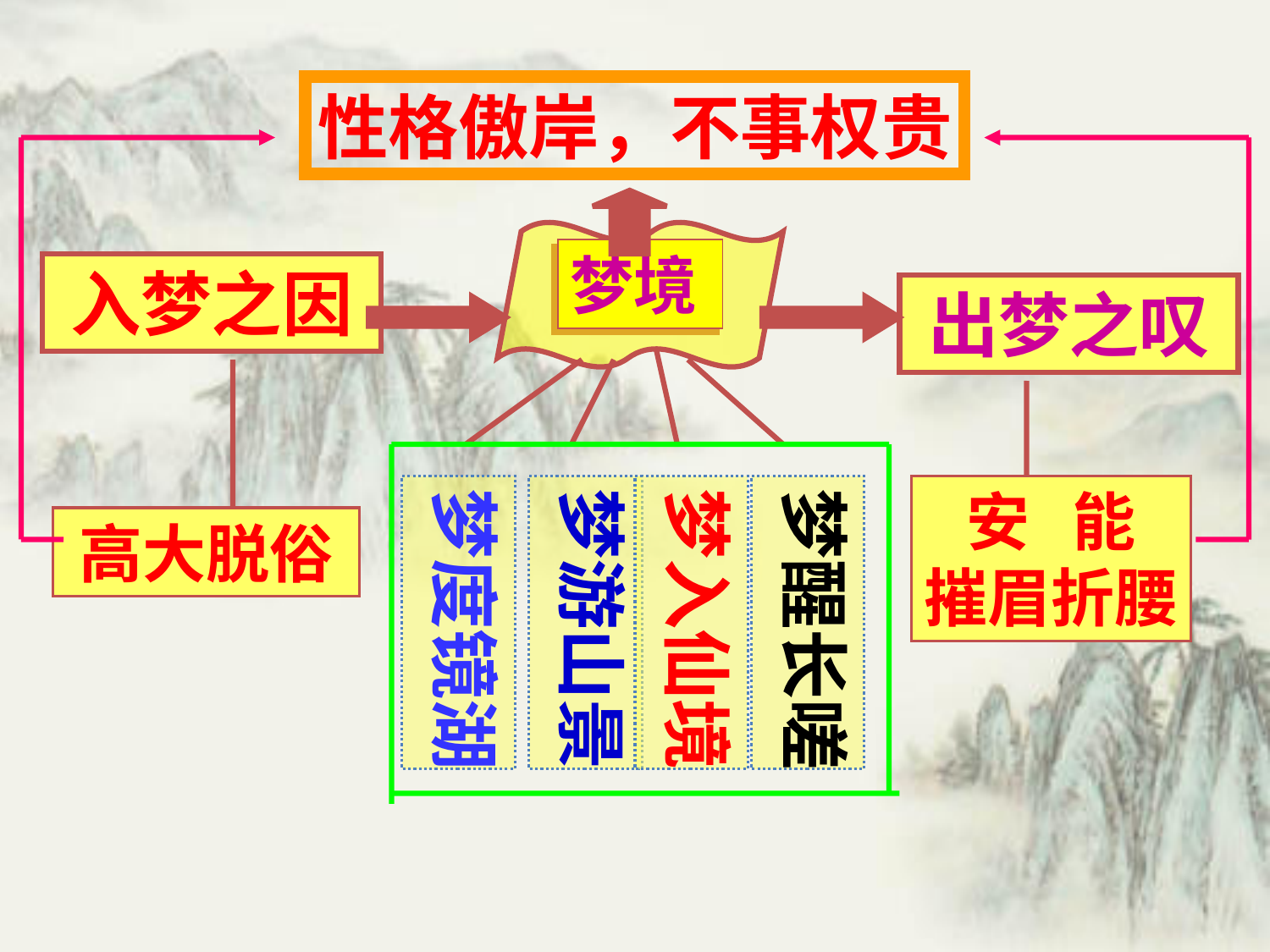

性格傲岸，不事权贵

梦境
入梦之因
出梦之叹

梦度镜湖
梦游山景
梦入仙境
梦醒长嗟
安   能
摧眉折腰
高大脱俗